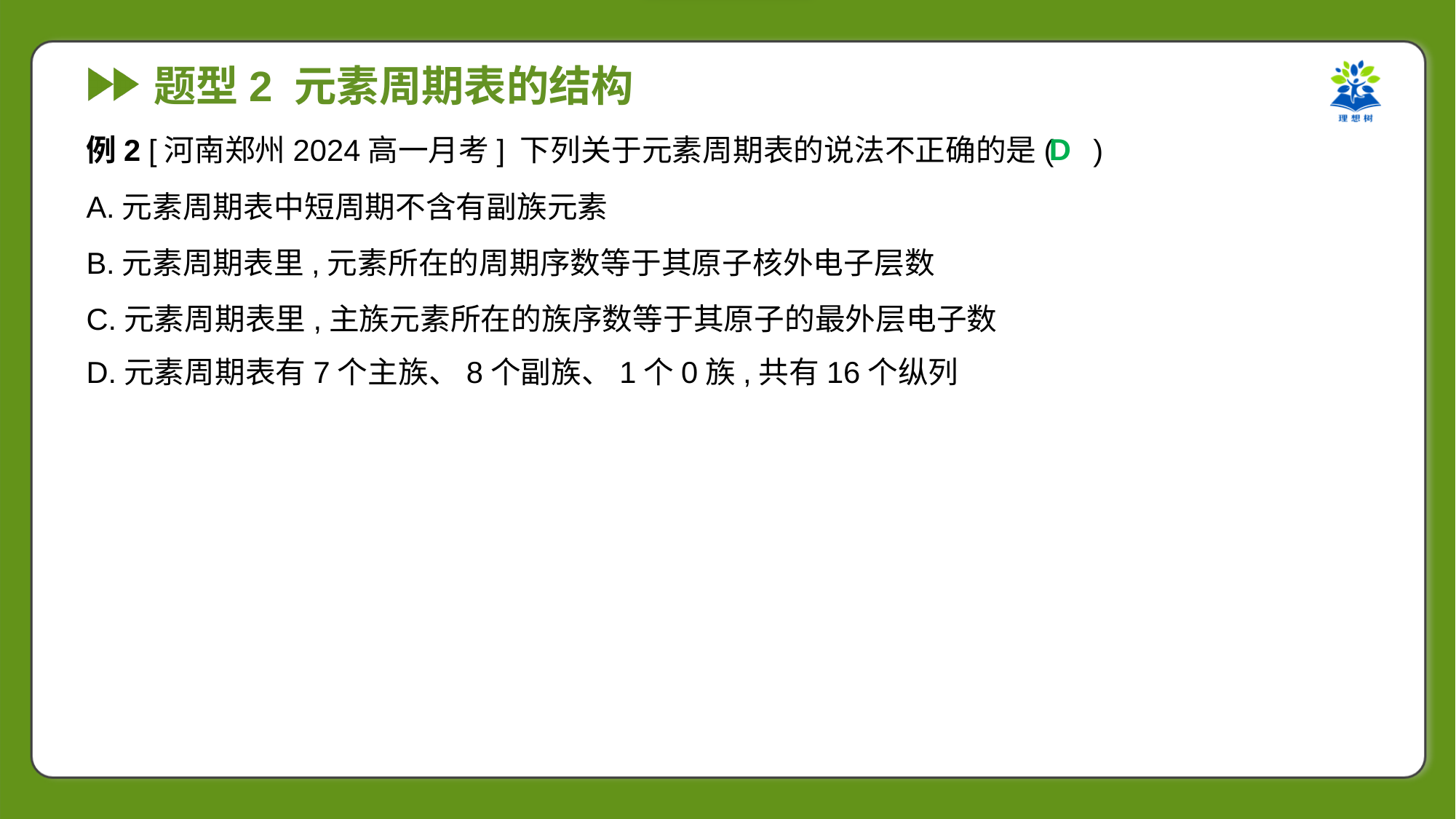

D
例2 [河南郑州2024高一月考] 下列关于元素周期表的说法不正确的是(     )
A.元素周期表中短周期不含有副族元素
B.元素周期表里,元素所在的周期序数等于其原子核外电子层数
C.元素周期表里,主族元素所在的族序数等于其原子的最外层电子数
D.元素周期表有7个主族、8个副族、1个0族,共有16个纵列